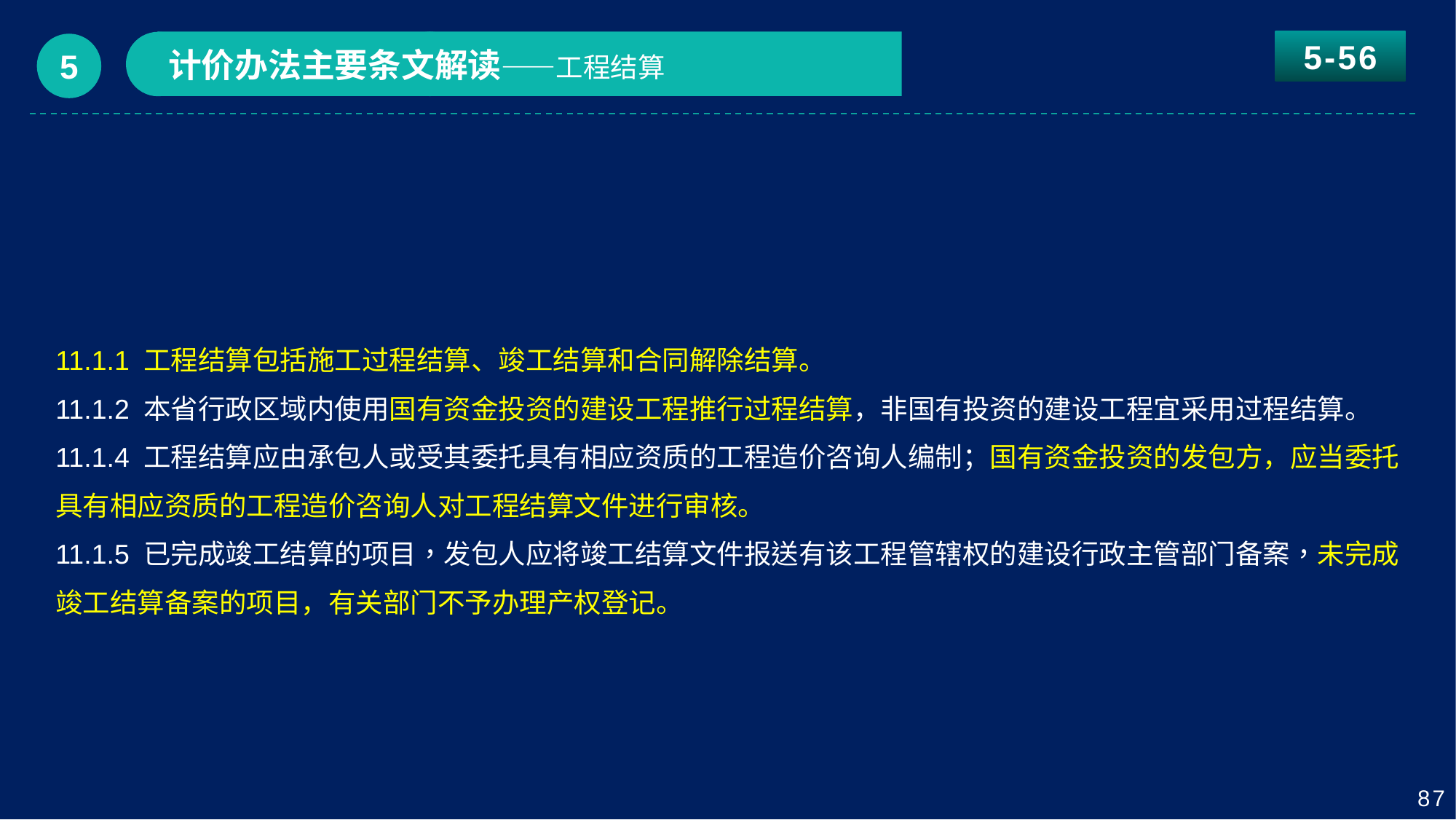

5-56
计价办法主要条文解读——工程结算

5
11.1.1 工程结算包括施工过程结算、竣工结算和合同解除结算。
11.1.2 本省行政区域内使用国有资金投资的建设工程推行过程结算，非国有投资的建设工程宜采用过程结算。
11.1.4 工程结算应由承包人或受其委托具有相应资质的工程造价咨询人编制；国有资金投资的发包方，应当委托具有相应资质的工程造价咨询人对工程结算文件进行审核。
11.1.5 已完成竣工结算的项目，发包人应将竣工结算文件报送有该工程管辖权的建设行政主管部门备案，未完成竣工结算备案的项目，有关部门不予办理产权登记。
87